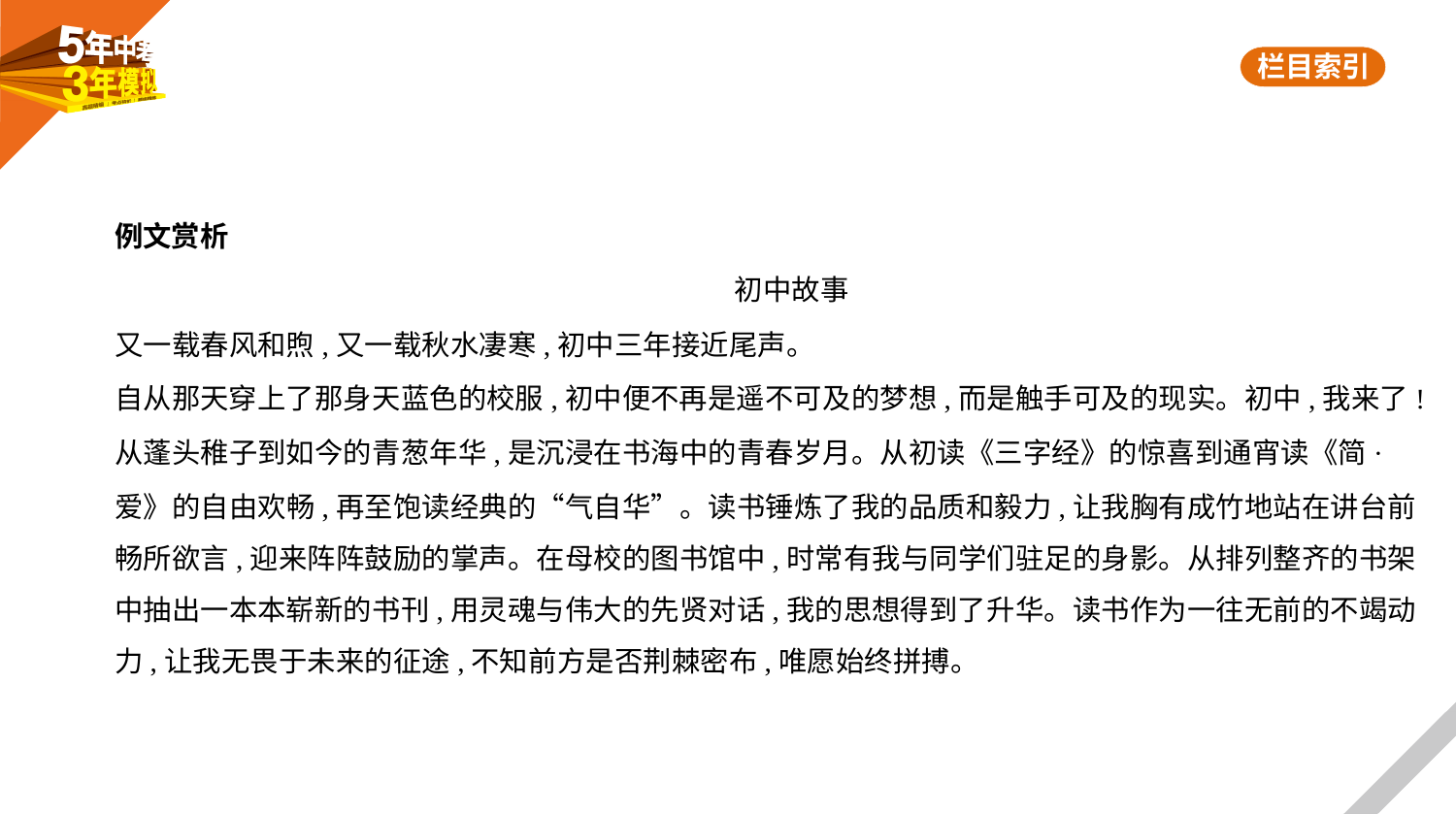

例文赏析
初中故事
又一载春风和煦,又一载秋水凄寒,初中三年接近尾声。
自从那天穿上了那身天蓝色的校服,初中便不再是遥不可及的梦想,而是触手可及的现实。初中,我来了!
从蓬头稚子到如今的青葱年华,是沉浸在书海中的青春岁月。从初读《三字经》的惊喜到通宵读《简·
爱》的自由欢畅,再至饱读经典的“气自华”。读书锤炼了我的品质和毅力,让我胸有成竹地站在讲台前
畅所欲言,迎来阵阵鼓励的掌声。在母校的图书馆中,时常有我与同学们驻足的身影。从排列整齐的书架
中抽出一本本崭新的书刊,用灵魂与伟大的先贤对话,我的思想得到了升华。读书作为一往无前的不竭动
力,让我无畏于未来的征途,不知前方是否荆棘密布,唯愿始终拼搏。